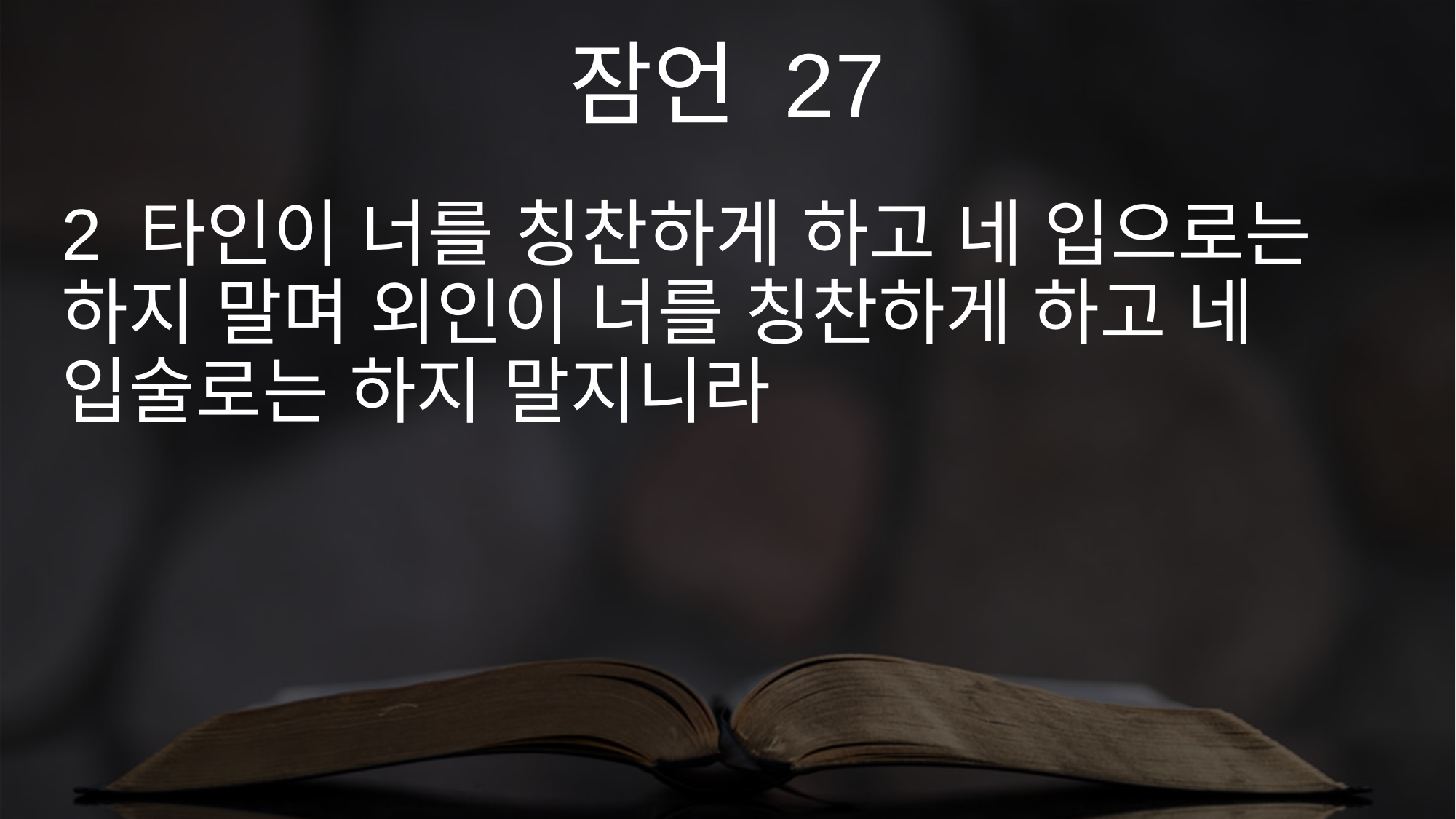

잠언 27
2 타인이 너를 칭찬하게 하고 네 입으로는 하지 말며 외인이 너를 칭찬하게 하고 네 입술로는 하지 말지니라